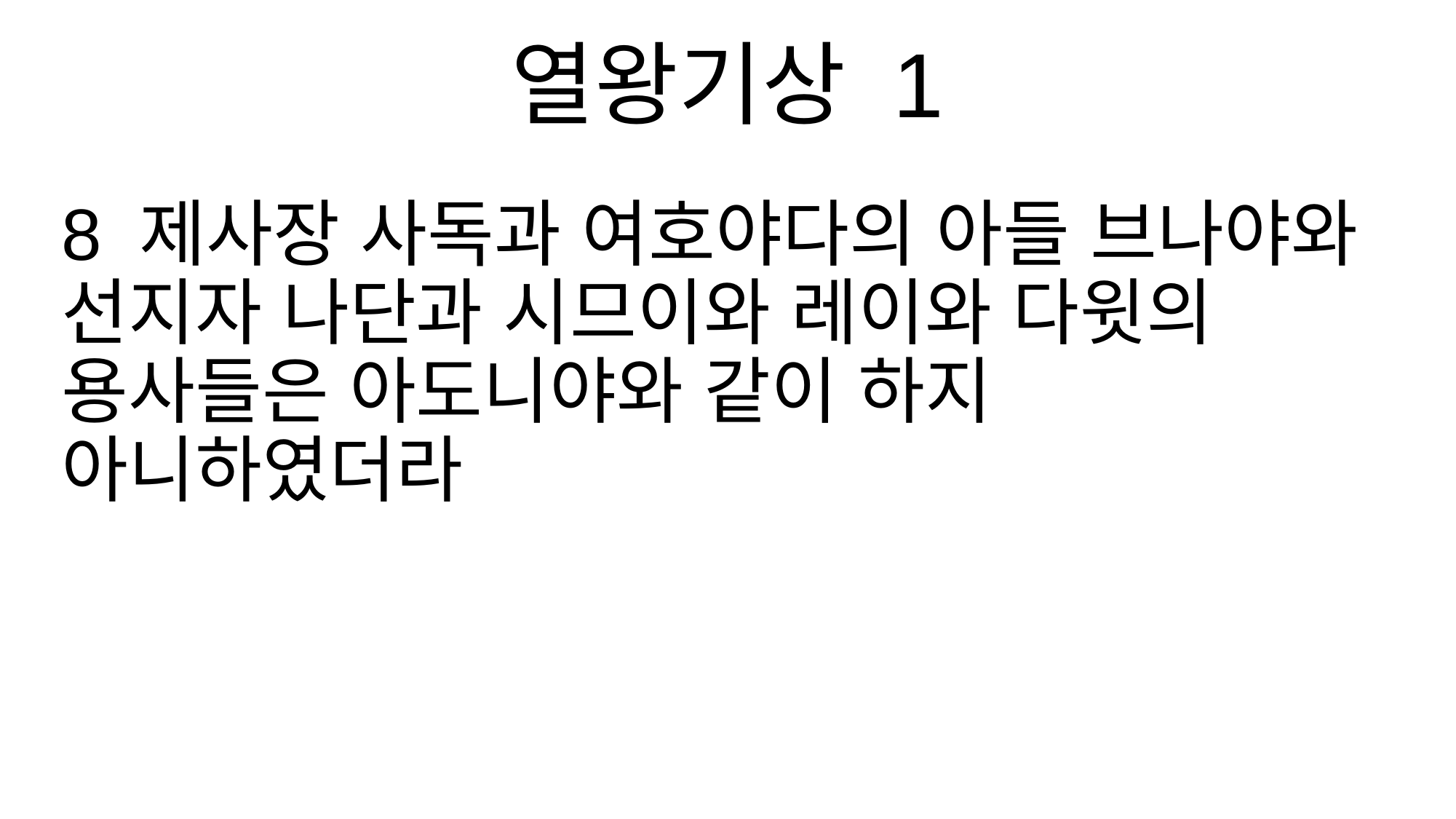

열왕기상 1
8 제사장 사독과 여호야다의 아들 브나야와 선지자 나단과 시므이와 레이와 다윗의 용사들은 아도니야와 같이 하지 아니하였더라